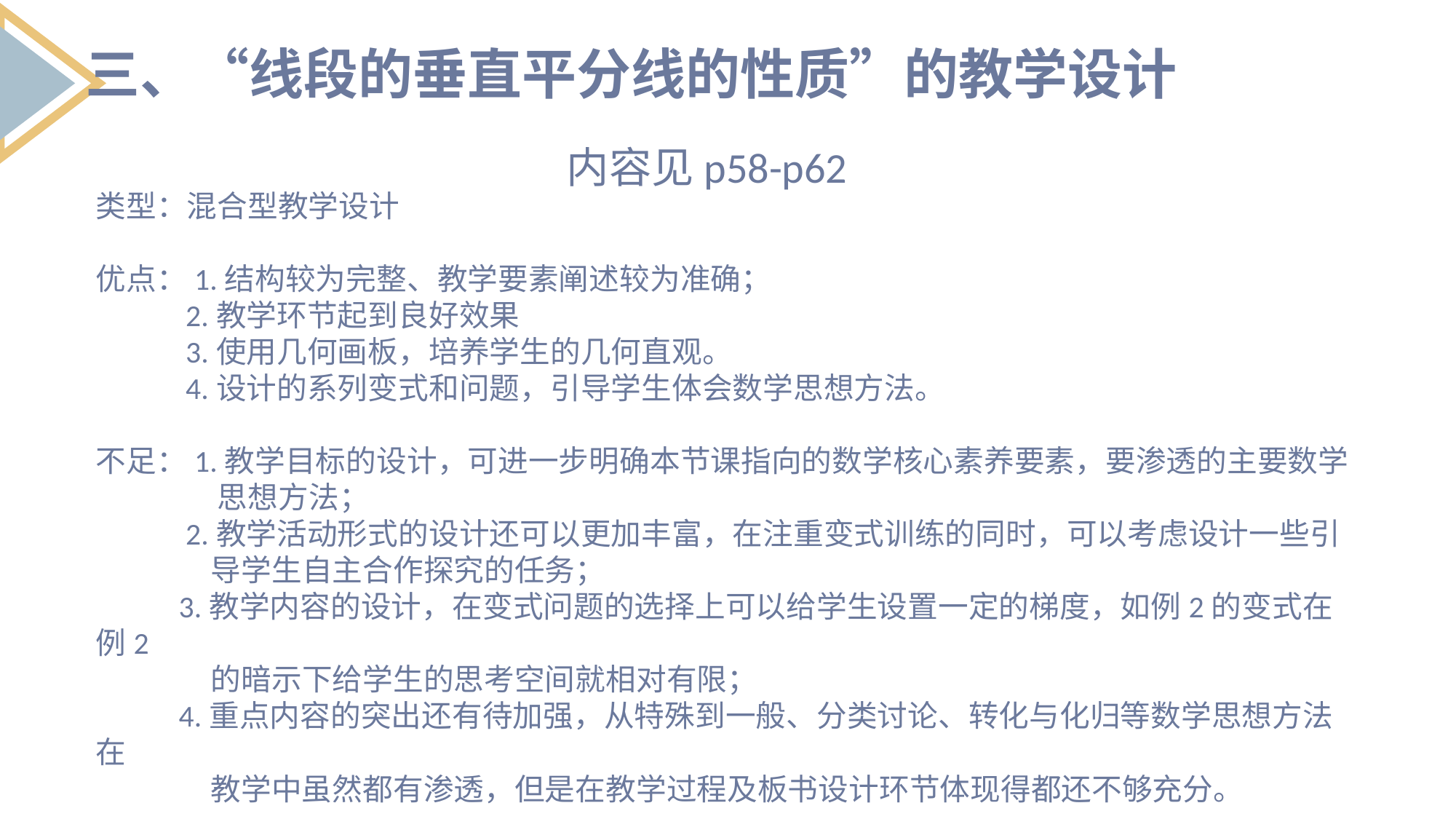

三、“线段的垂直平分线的性质”的教学设计

内容见p58-p62
类型：混合型教学设计

优点：1.结构较为完整、教学要素阐述较为准确；
             2.教学环节起到良好效果
             3.使用几何画板，培养学生的几何直观。
             4.设计的系列变式和问题，引导学生体会数学思想方法。

不足：1.教学目标的设计，可进一步明确本节课指向的数学核心素养要素，要渗透的主要数学
                 思想方法；
             2.教学活动形式的设计还可以更加丰富，在注重变式训练的同时，可以考虑设计一些引
                导学生自主合作探究的任务；
            3.教学内容的设计，在变式问题的选择上可以给学生设置一定的梯度，如例2的变式在例2
                的暗示下给学生的思考空间就相对有限；
            4.重点内容的突出还有待加强，从特殊到一般、分类讨论、转化与化归等数学思想方法在
                教学中虽然都有渗透，但是在教学过程及板书设计环节体现得都还不够充分。
列出要点